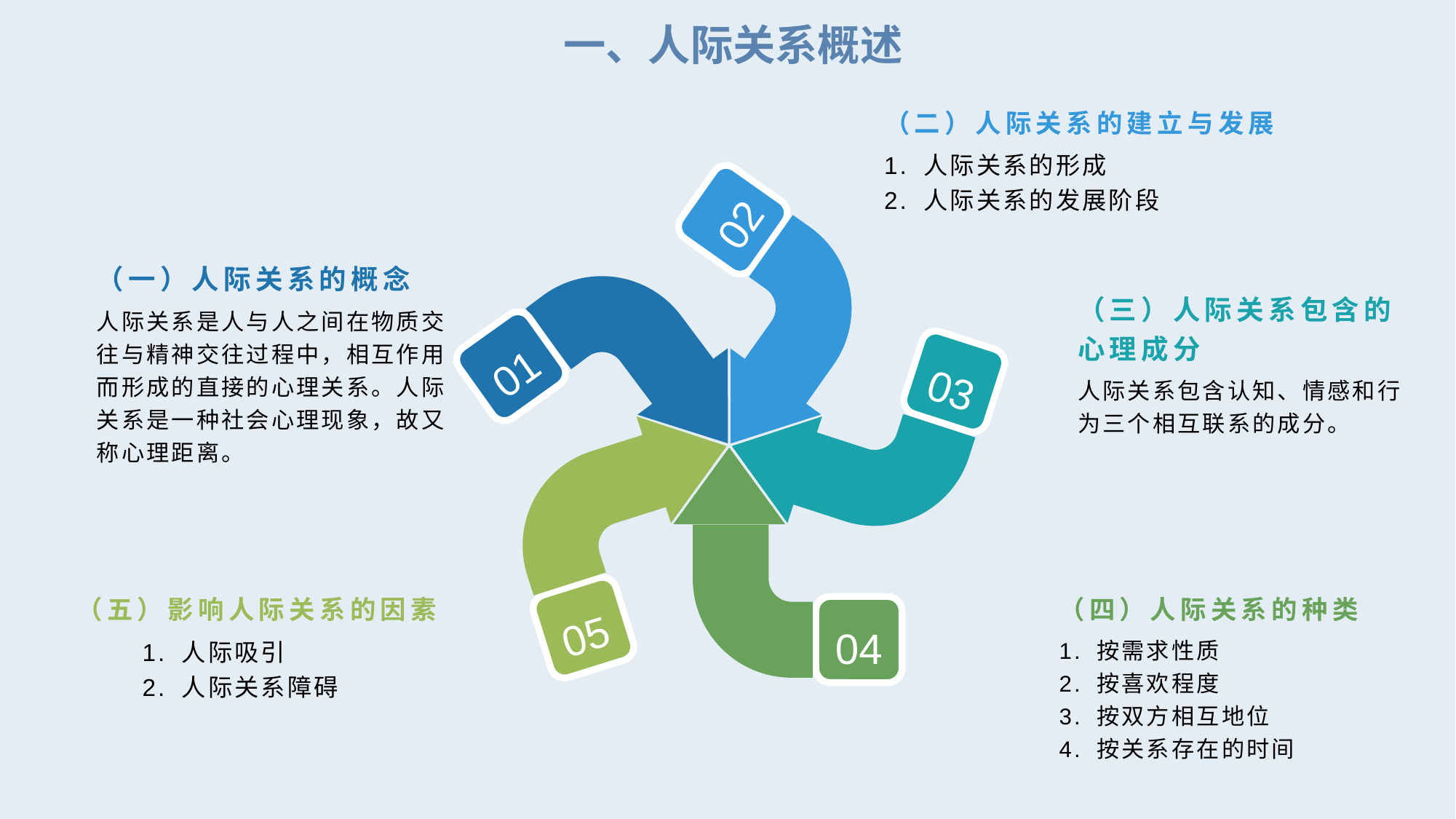

一、人际关系概述
（二）人际关系的建立与发展
1. 人际关系的形成
2. 人际关系的发展阶段

02
（一）人际关系的概念

（三）人际关系包含的心理成分
人际关系是人与人之间在物质交往与精神交往过程中，相互作用而形成的直接的心理关系。人际关系是一种社会心理现象，故又称心理距离。
01
03
人际关系包含认知、情感和行为三个相互联系的成分。

（五）影响人际关系的因素
（四）人际关系的种类
05
04
1. 人际吸引
2. 人际关系障碍
1. 按需求性质
2. 按喜欢程度
3. 按双方相互地位
4. 按关系存在的时间